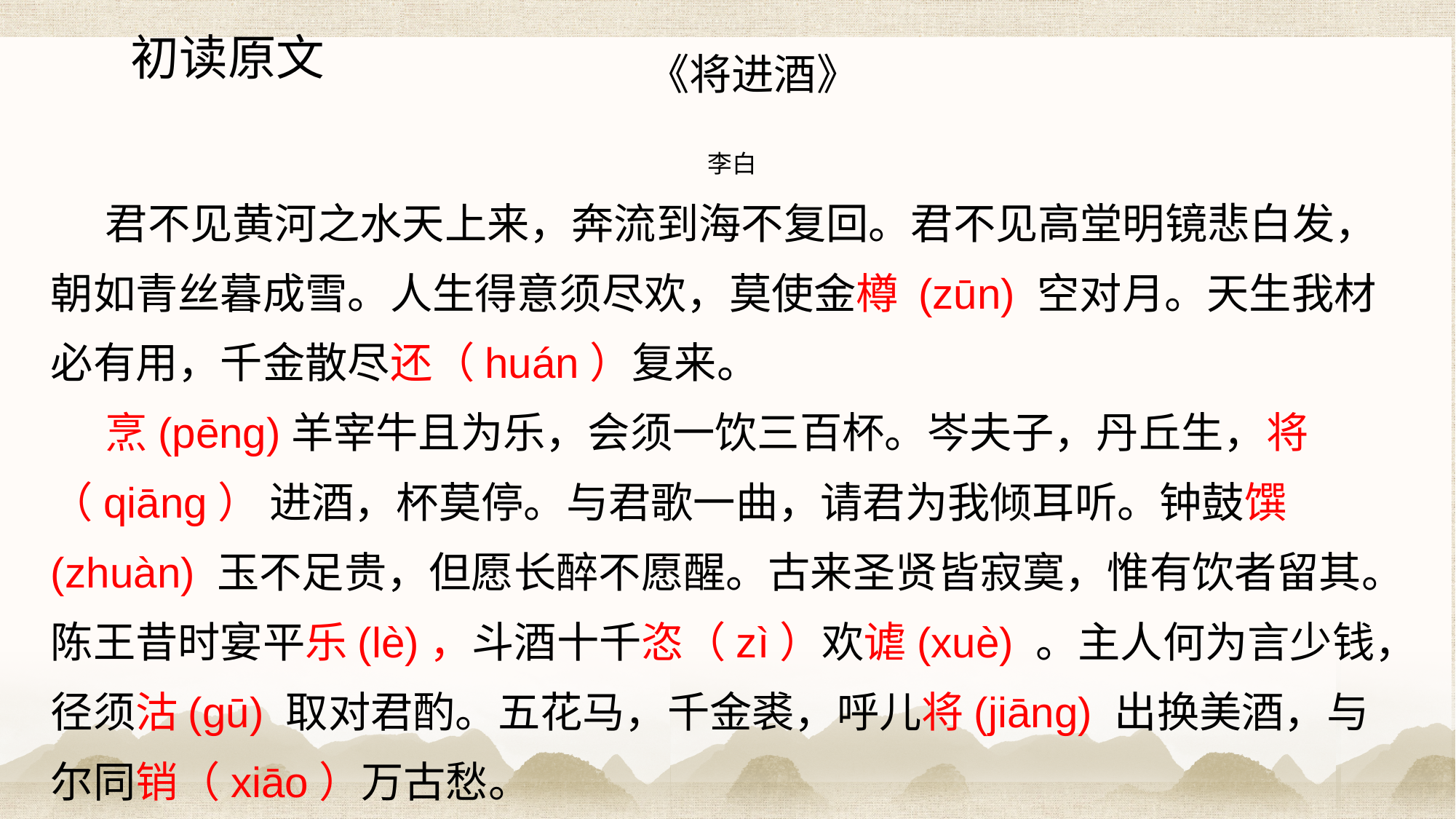

初读原文
《将进酒》
李白
君不见黄河之水天上来，奔流到海不复回。君不见高堂明镜悲白发，朝如青丝暮成雪。人生得意须尽欢，莫使金樽 (zūn) 空对月。天生我材必有用，千金散尽还（huán）复来。
烹(pēng)羊宰牛且为乐，会须一饮三百杯。岑夫子，丹丘生，将（qiāng） 进酒，杯莫停。与君歌一曲，请君为我倾耳听。钟鼓馔(zhuàn) 玉不足贵，但愿长醉不愿醒。古来圣贤皆寂寞，惟有饮者留其。陈王昔时宴平乐(lè)，斗酒十千恣（zì）欢谑(xuè) 。主人何为言少钱，径须沽(gū) 取对君酌。五花马，千金裘，呼儿将(jiāng) 出换美酒，与尔同销（xiāo）万古愁。